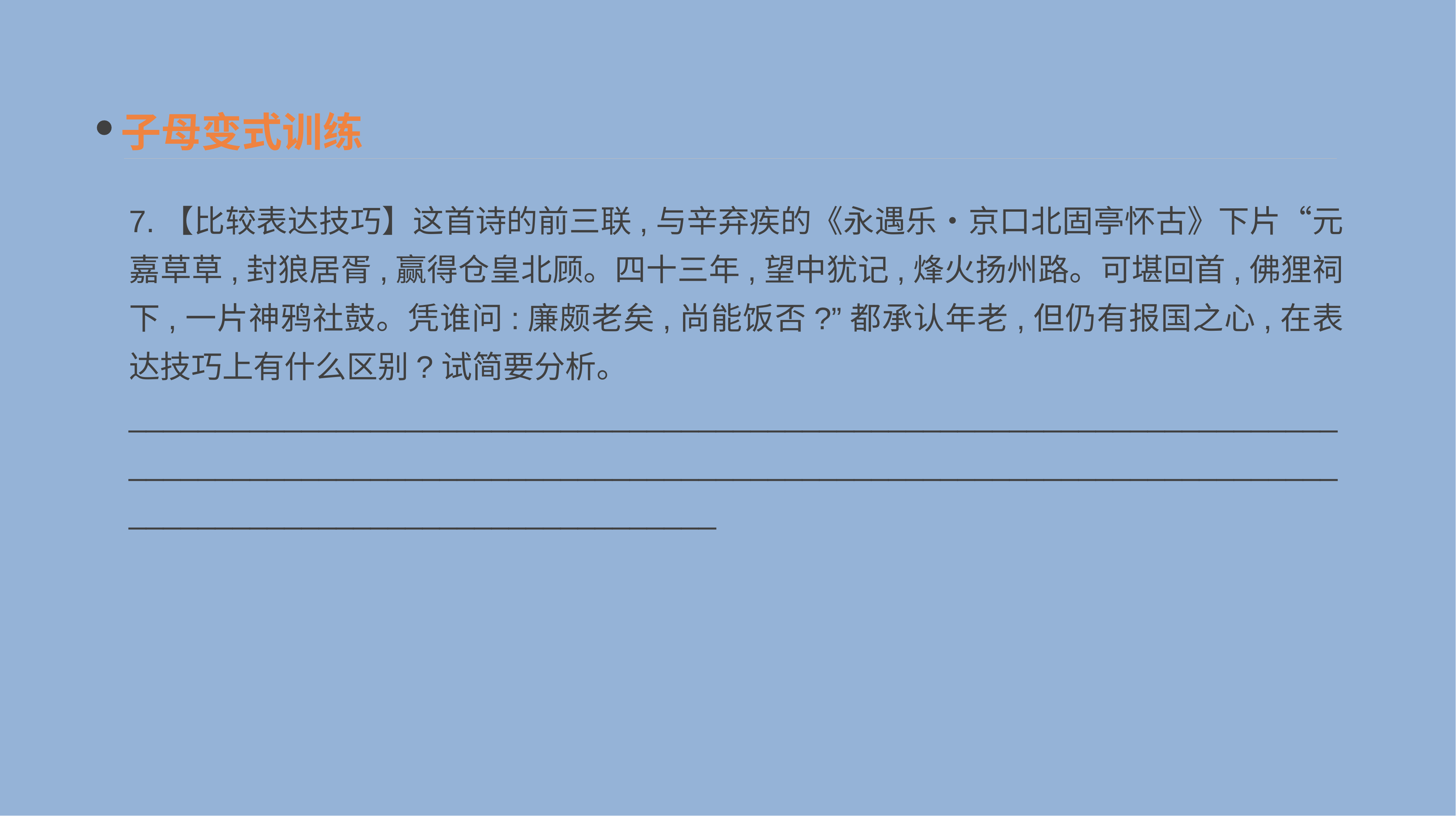

子母变式训练

7.【比较表达技巧】这首诗的前三联,与辛弃疾的《永遇乐•京口北固亭怀古》下片“元嘉草草,封狼居胥,赢得仓皇北顾。四十三年,望中犹记,烽火扬州路。可堪回首,佛狸祠下,一片神鸦社鼓。凭谁问:廉颇老矣,尚能饭否?”都承认年老,但仍有报国之心,在表达技巧上有什么区别?试简要分析。
______________________________________________________________________________________________________________________________________________________________________________